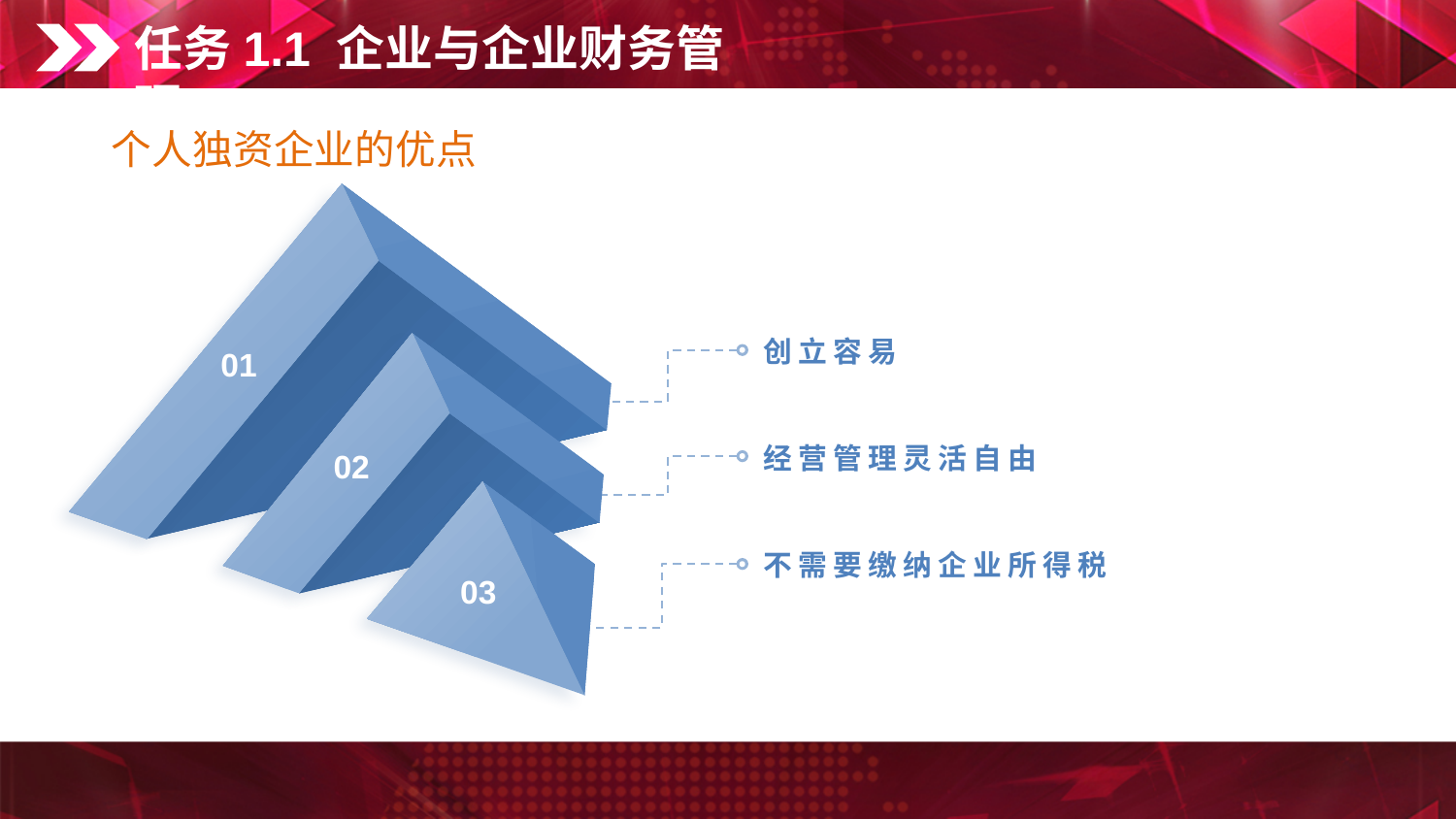

任务1.1 企业与企业财务管理

个人独资企业的优点
01

创立容易
02

经营管理灵活自由

03
不需要缴纳企业所得税